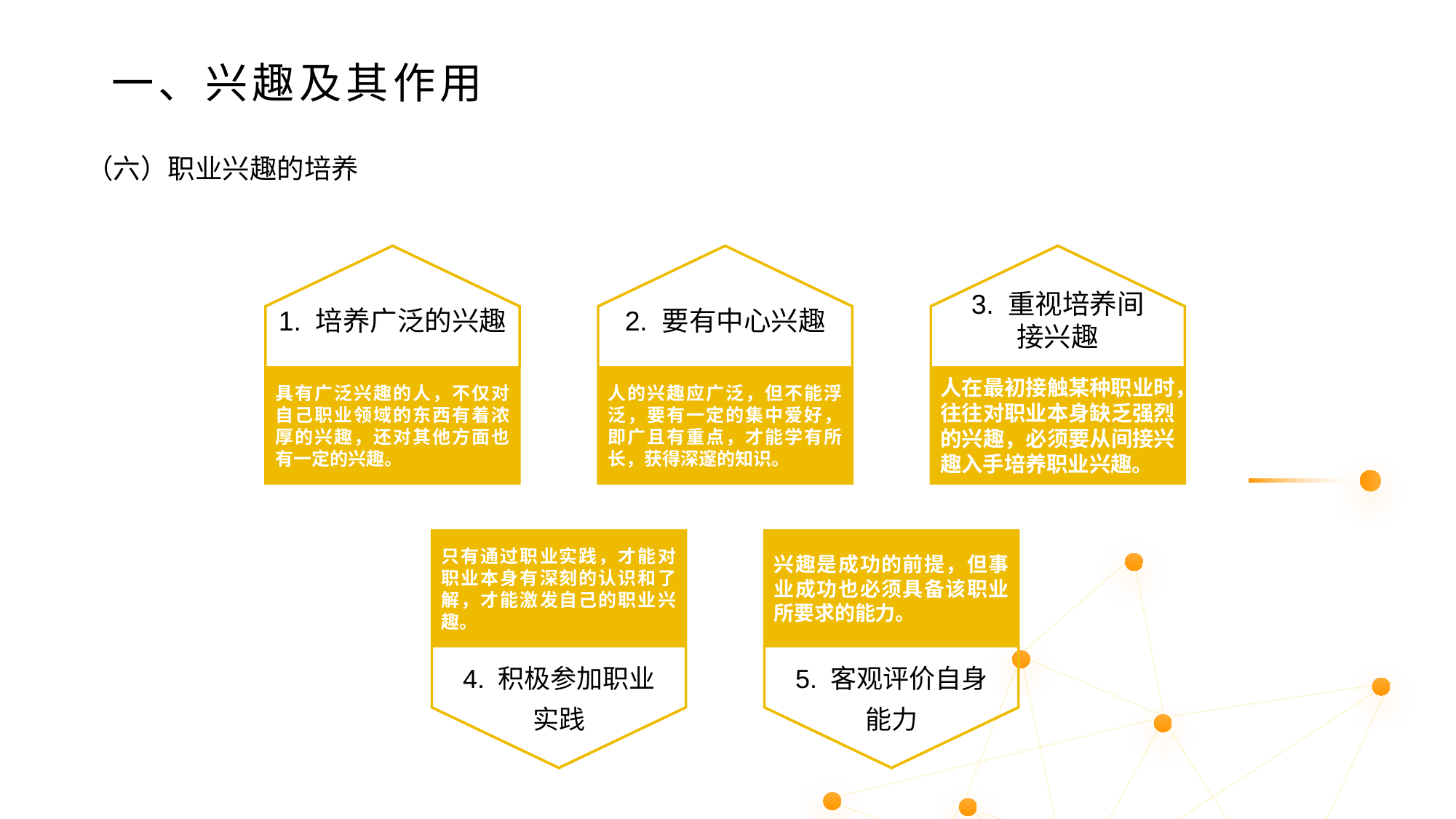

一、兴趣及其作用
（六）职业兴趣的培养
1. 培养广泛的兴趣
具有广泛兴趣的人，不仅对自己职业领域的东西有着浓厚的兴趣，还对其他方面也有一定的兴趣。
2. 要有中心兴趣
人的兴趣应广泛，但不能浮泛，要有一定的集中爱好，即广且有重点，才能学有所长，获得深邃的知识。
3. 重视培养间
接兴趣
人在最初接触某种职业时，往往对职业本身缺乏强烈的兴趣，必须要从间接兴趣入手培养职业兴趣。

只有通过职业实践，才能对职业本身有深刻的认识和了解，才能激发自己的职业兴趣。
4. 积极参加职业
实践
兴趣是成功的前提，但事业成功也必须具备该职业所要求的能力。
5. 客观评价自身
能力